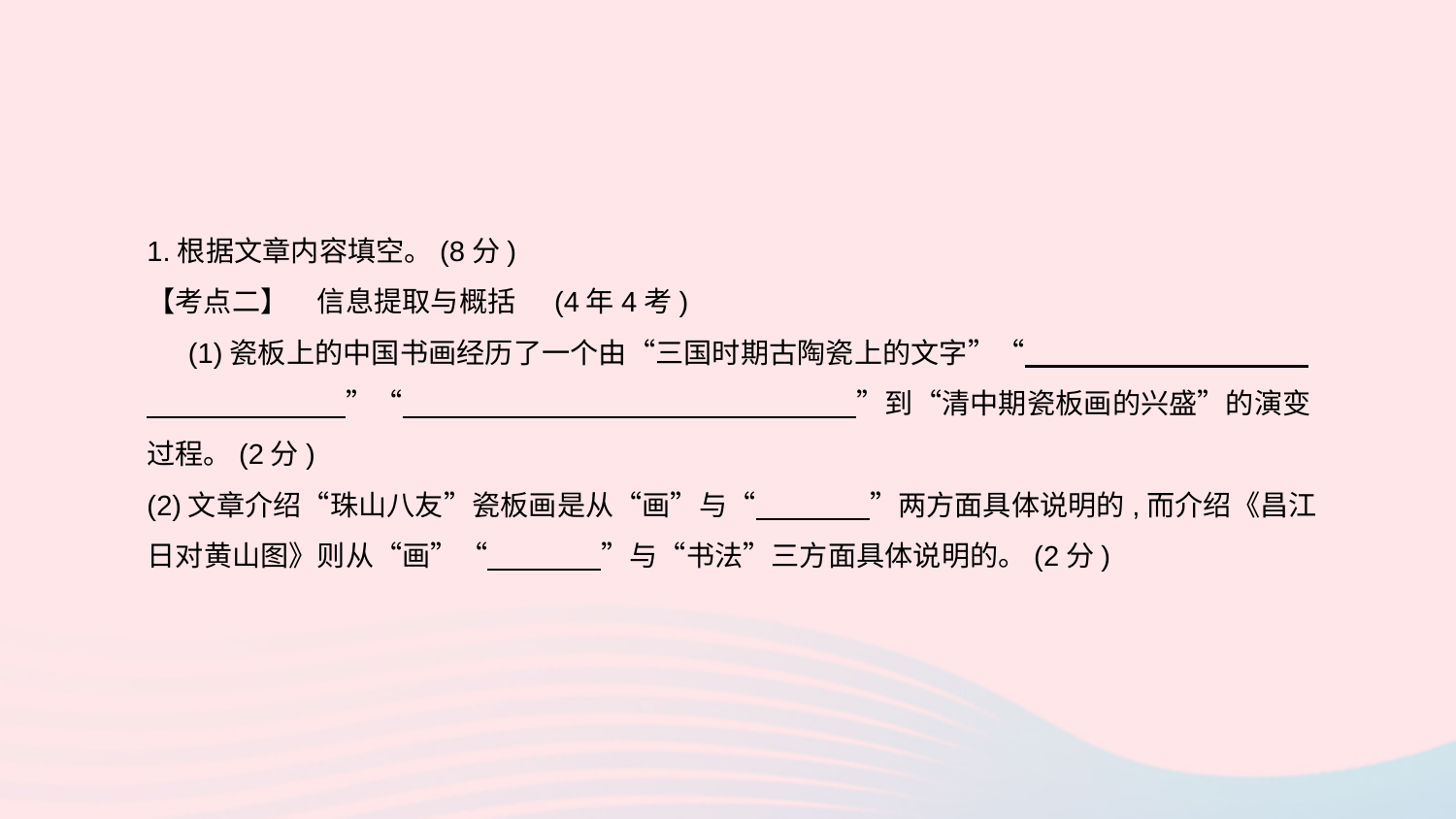

1.根据文章内容填空。(8分)
【考点二】　信息提取与概括     (4年4考)
　 (1)瓷板上的中国书画经历了一个由“三国时期古陶瓷上的文字”“　　　　　　　　　　　　　　　　　”“　　　　　　　　　　　　　　　　”到“清中期瓷板画的兴盛”的演变过程。(2分)
(2)文章介绍“珠山八友”瓷板画是从“画”与“　　　　”两方面具体说明的,而介绍《昌江日对黄山图》则从“画”“　　　　”与“书法”三方面具体说明的。(2分)